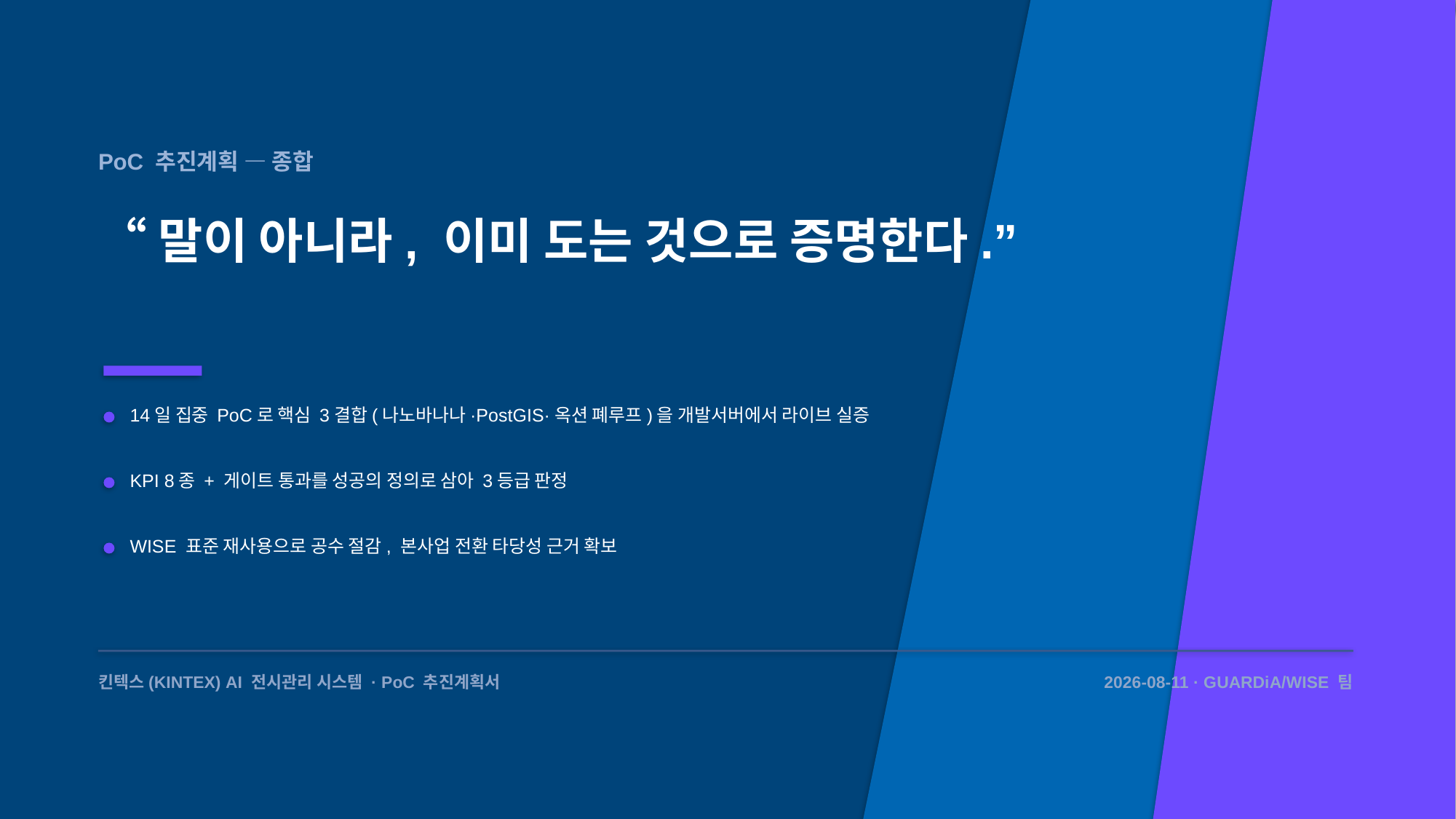

PoC 추진계획 — 종합
“말이 아니라, 이미 도는 것으로 증명한다.”

14일 집중 PoC로 핵심 3결합(나노바나나·PostGIS·옥션 폐루프)을 개발서버에서 라이브 실증

KPI 8종 + 게이트 통과를 성공의 정의로 삼아 3등급 판정

WISE 표준 재사용으로 공수 절감, 본사업 전환 타당성 근거 확보

킨텍스(KINTEX) AI 전시관리 시스템 · PoC 추진계획서
2026-08-11 · GUARDiA/WISE 팀